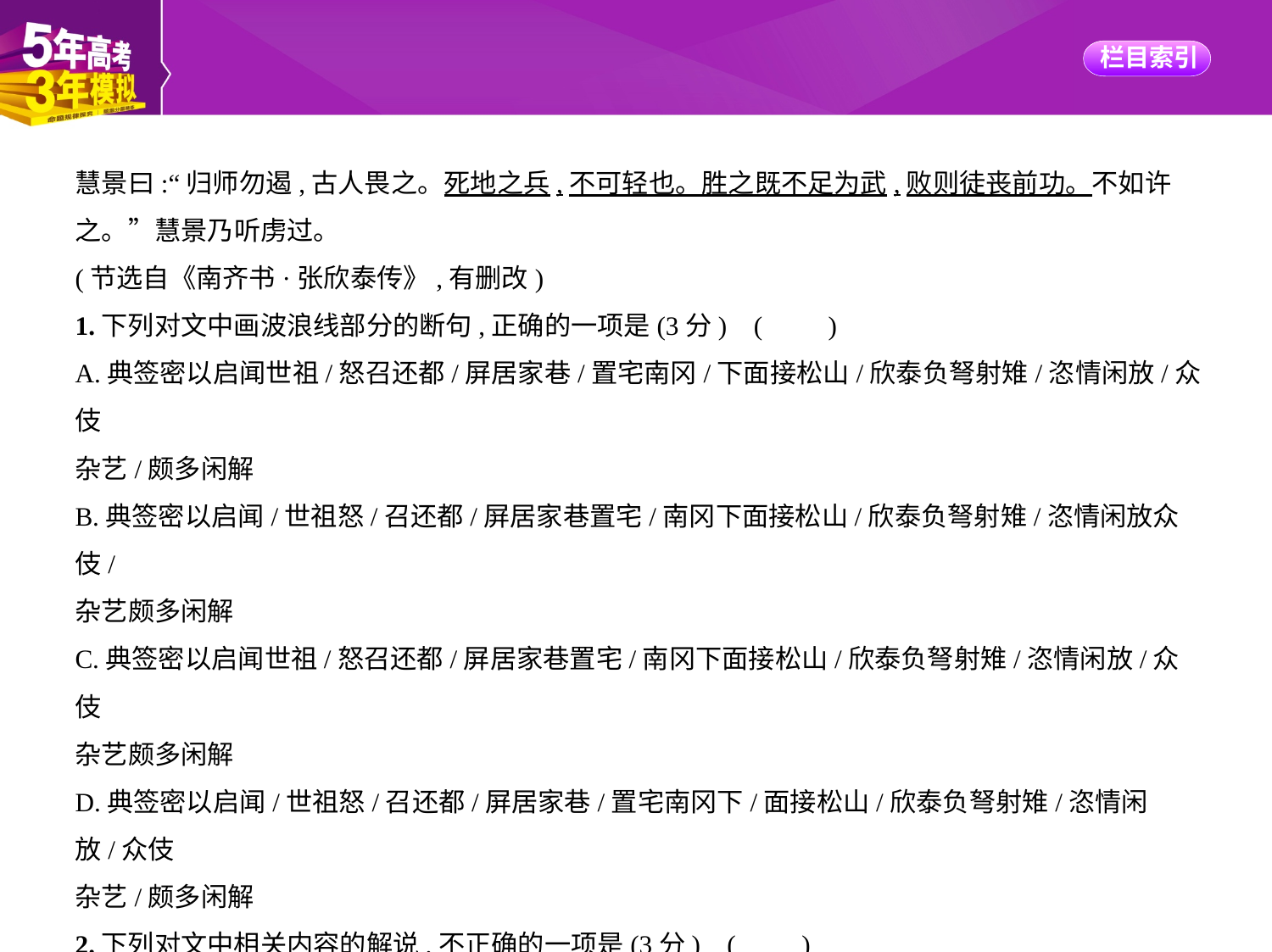

慧景曰:“归师勿遏,古人畏之。死地之兵,不可轻也。胜之既不足为武,败则徒丧前功。不如许
之。”慧景乃听虏过。
(节选自《南齐书·张欣泰传》,有删改)
1.下列对文中画波浪线部分的断句,正确的一项是(3分) (　　)
A.典签密以启闻世祖/怒召还都/屏居家巷/置宅南冈/下面接松山/欣泰负弩射雉/恣情闲放/众伎
杂艺/颇多闲解
B.典签密以启闻/世祖怒/召还都/屏居家巷置宅/南冈下面接松山/欣泰负弩射雉/恣情闲放众伎/
杂艺颇多闲解
C.典签密以启闻世祖/怒召还都/屏居家巷置宅/南冈下面接松山/欣泰负弩射雉/恣情闲放/众伎
杂艺颇多闲解
D.典签密以启闻/世祖怒/召还都/屏居家巷/置宅南冈下/面接松山/欣泰负弩射雉/恣情闲放/众伎
杂艺/颇多闲解
2.下列对文中相关内容的解说,不正确的一项是(3分) (　　)
A.隶书是先秦时期通行的一种字体,由篆书简化而成,形体接近于现在的字体,隶书的兴起是汉
字形体的一次重大变革。